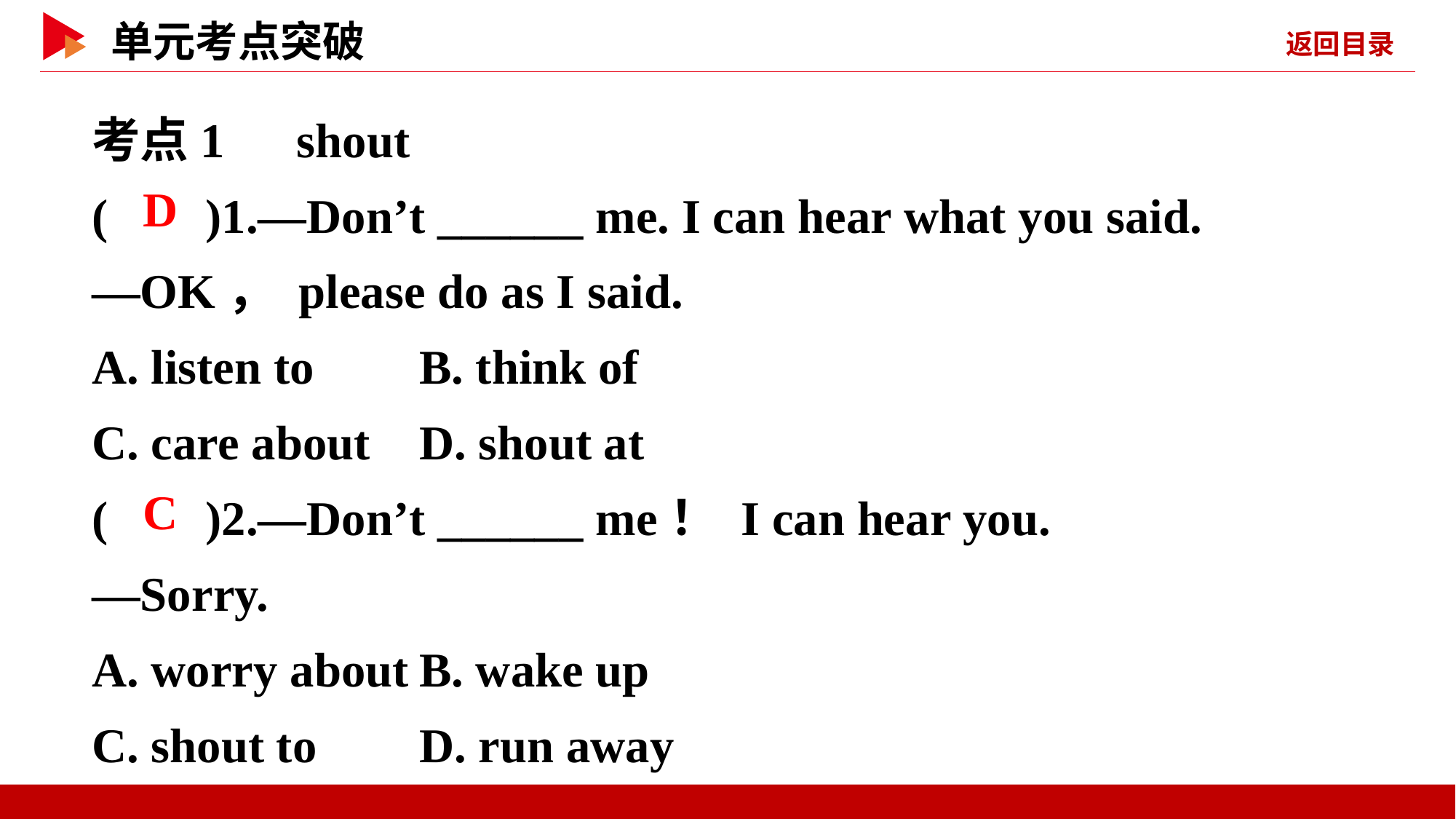

考点1　shout
(        )1.—Don’t ______ me. I can hear what you said.
—OK， please do as I said.
A. listen to	B. think of
C. care about	D. shout at
(        )2.—Don’t ______ me！ I can hear you.
—Sorry.
A. worry about	B. wake up
C. shout to	D. run away
   D
   C